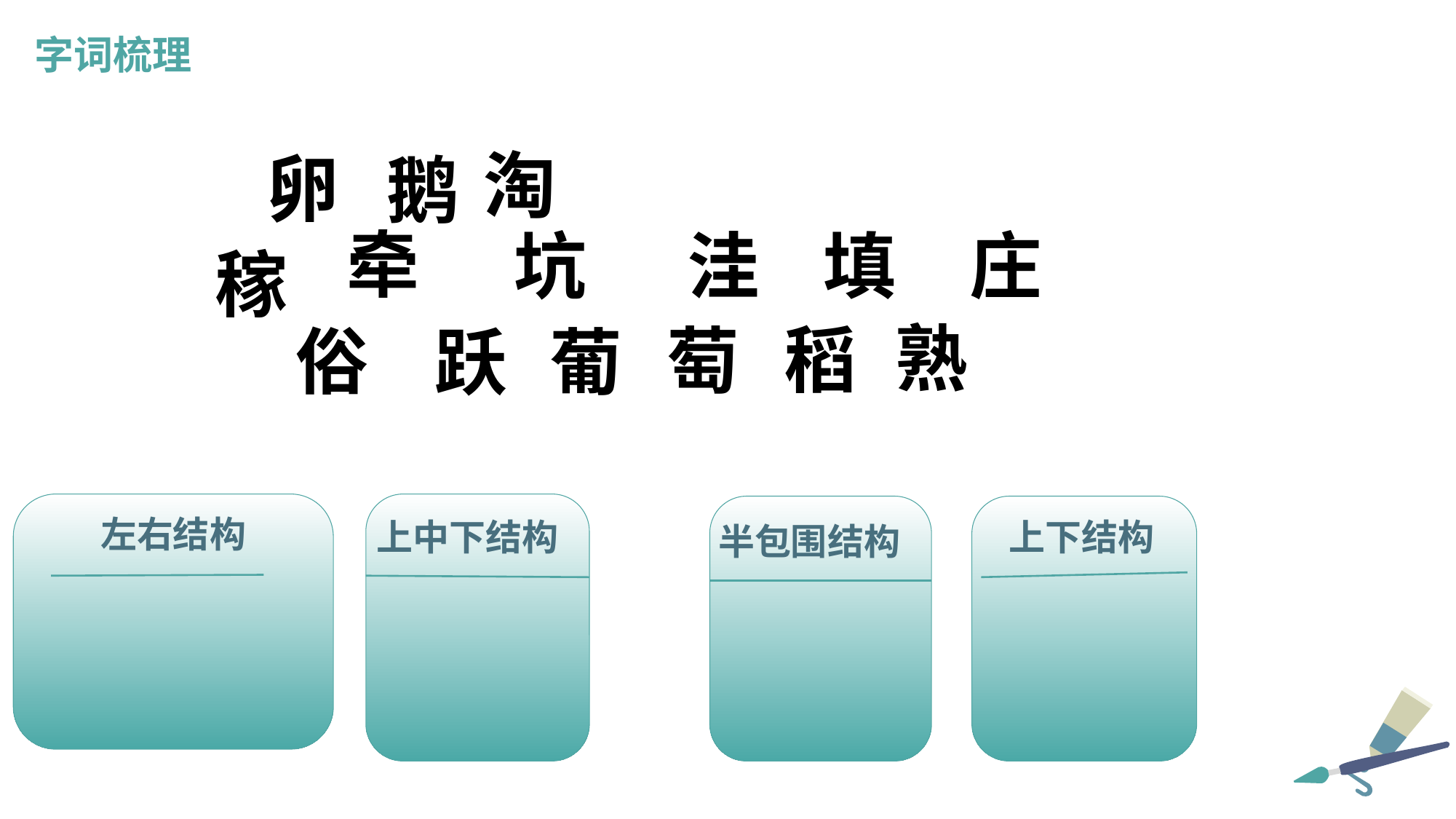

字词梳理
淘
卵
鹅
牵
坑
洼
填
庄
稼
熟
稻
萄
俗
跃
葡

左右结构
上中下结构
上下结构
半包围结构